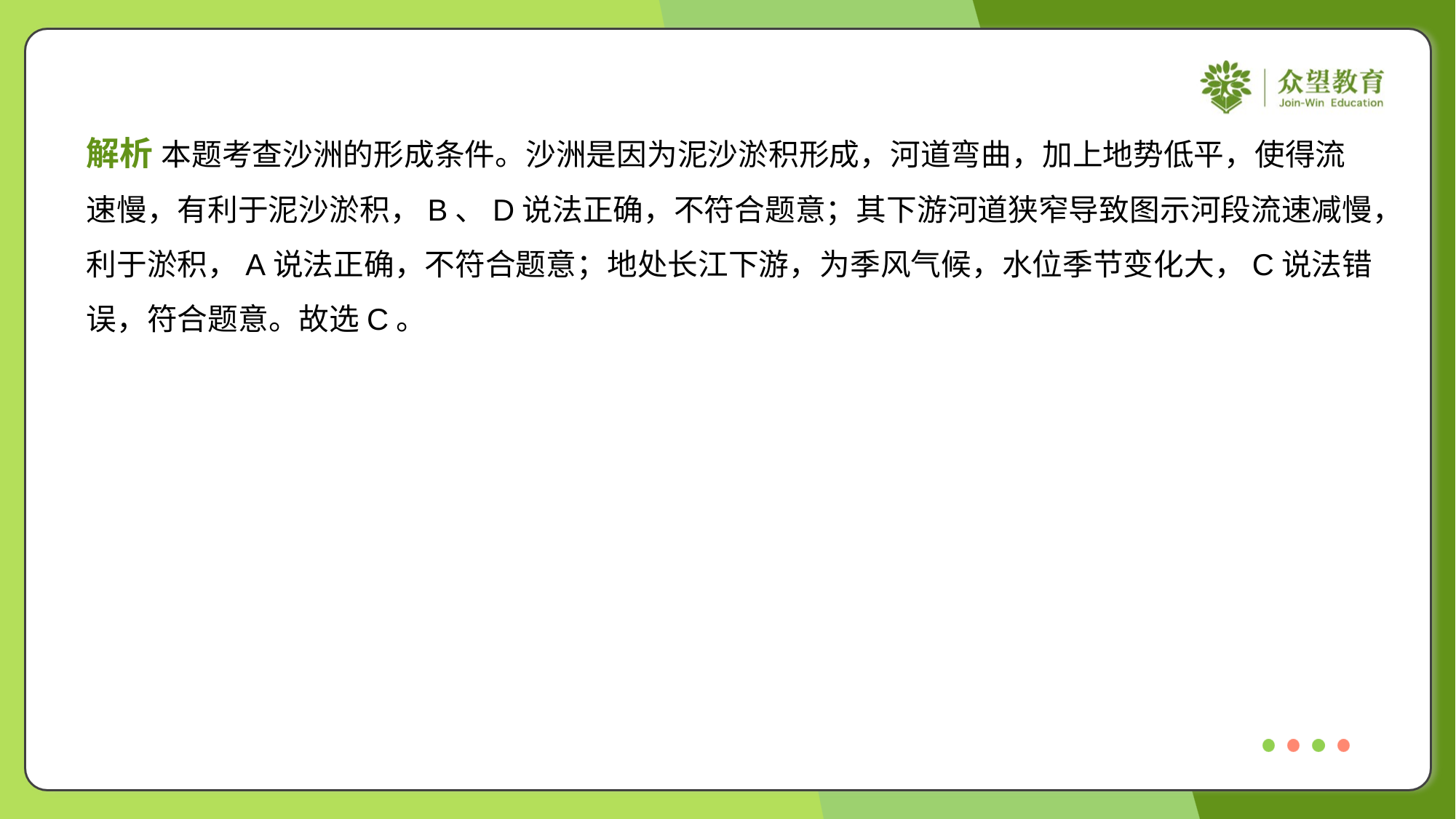

解析 本题考查沙洲的形成条件。沙洲是因为泥沙淤积形成，河道弯曲，加上地势低平，使得流
速慢，有利于泥沙淤积，B、D说法正确，不符合题意；其下游河道狭窄导致图示河段流速减慢，
利于淤积，A说法正确，不符合题意；地处长江下游，为季风气候，水位季节变化大，C说法错
误，符合题意。故选C。